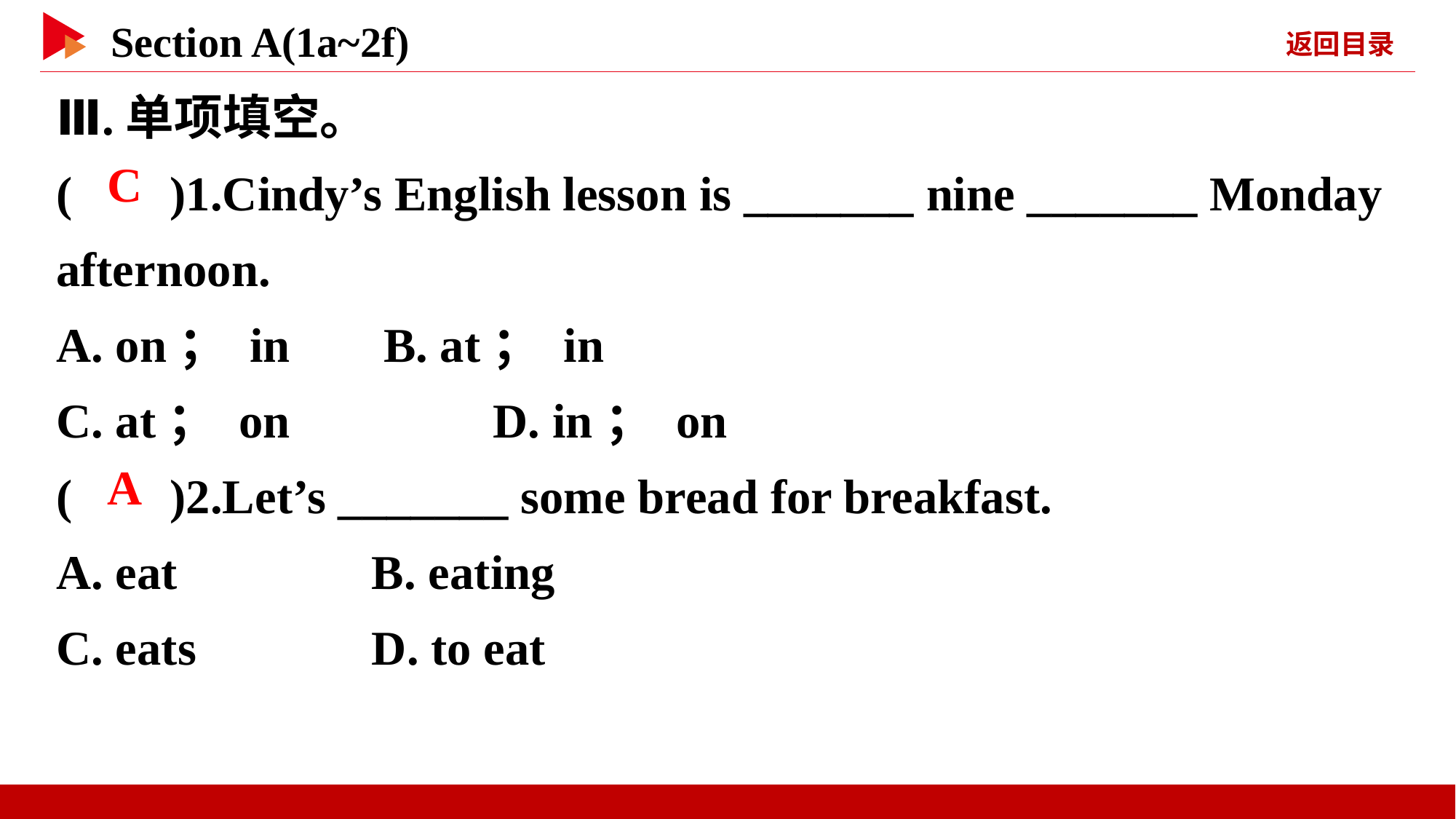

Ⅲ.单项填空。
(        )1.Cindy’s English lesson is _______ nine _______ Monday afternoon.
A. on； in 	B. at； in
C. at； on	         D. in； on
(        )2.Let’s _______ some bread for breakfast.
A. eat	        B. eating
C. eats	        D. to eat
   C
   A